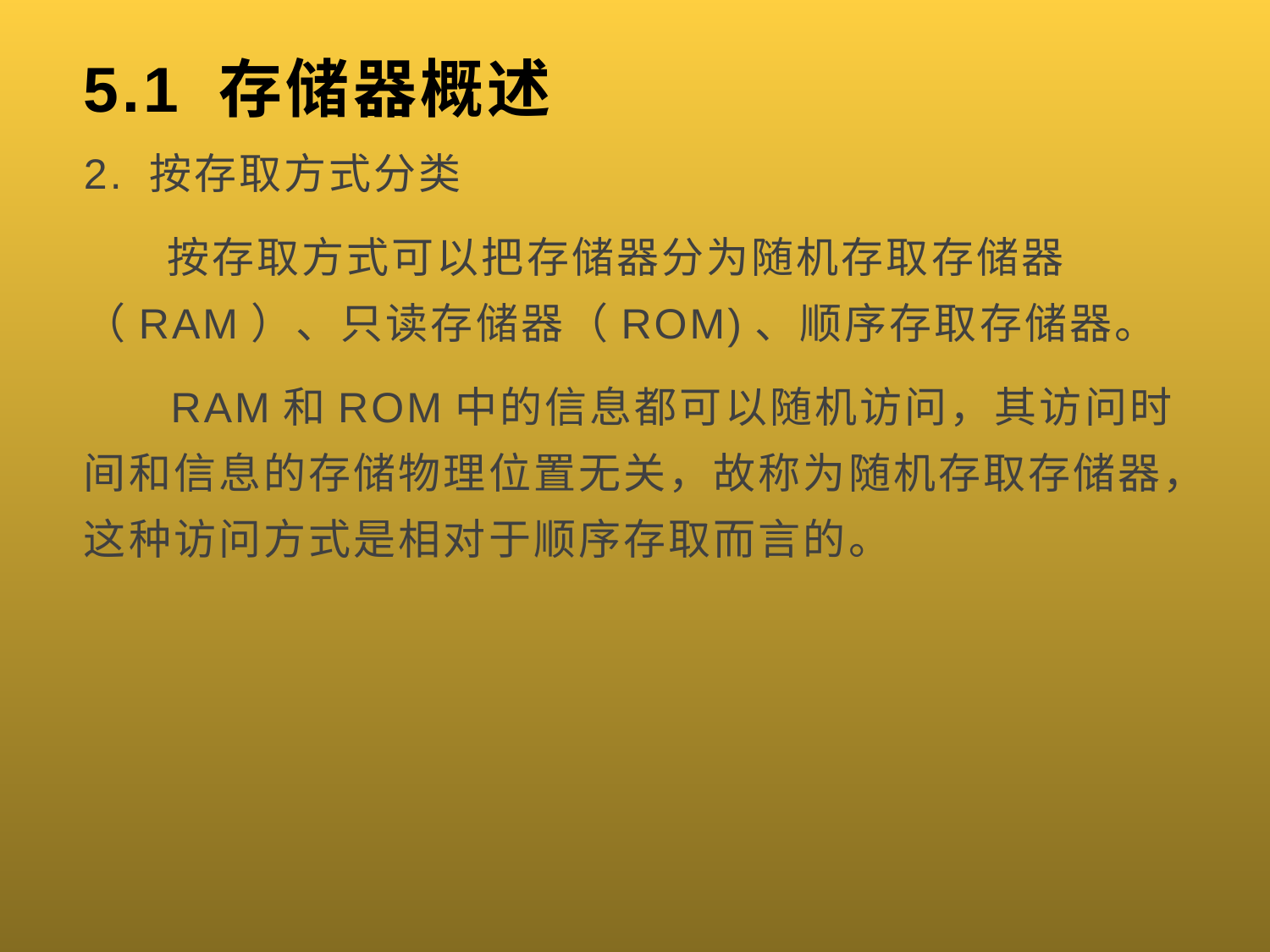

# 5.1 存储器概述
2. 按存取方式分类
      按存取方式可以把存储器分为随机存取存储器（RAM）、只读存储器（ROM)、顺序存取存储器。
      RAM和ROM中的信息都可以随机访问，其访问时间和信息的存储物理位置无关，故称为随机存取存储器，这种访问方式是相对于顺序存取而言的。